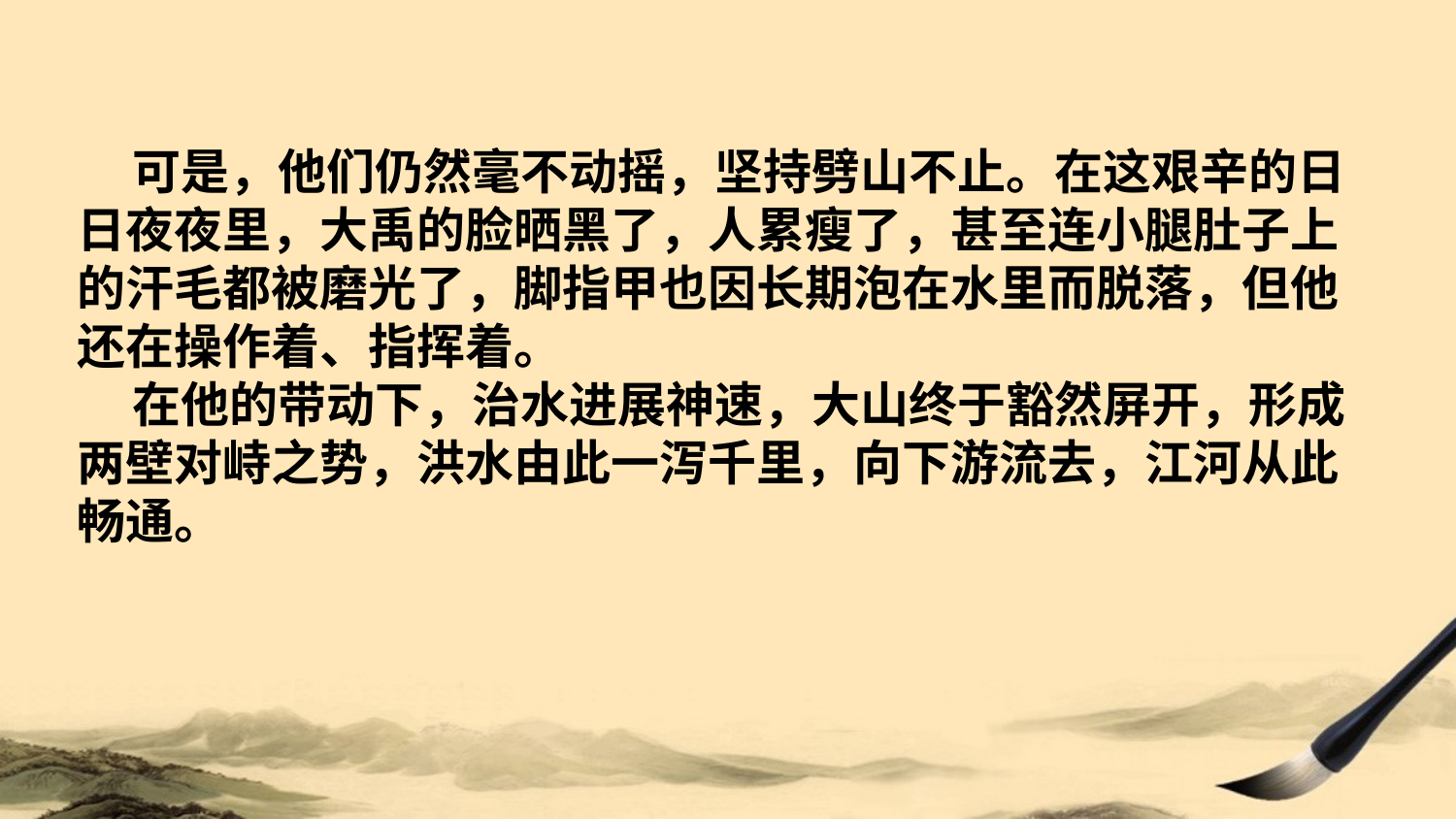

可是，他们仍然毫不动摇，坚持劈山不止。在这艰辛的日日夜夜里，大禹的脸晒黑了，人累瘦了，甚至连小腿肚子上的汗毛都被磨光了，脚指甲也因长期泡在水里而脱落，但他还在操作着、指挥着。
    在他的带动下，治水进展神速，大山终于豁然屏开，形成两壁对峙之势，洪水由此一泻千里，向下游流去，江河从此畅通。